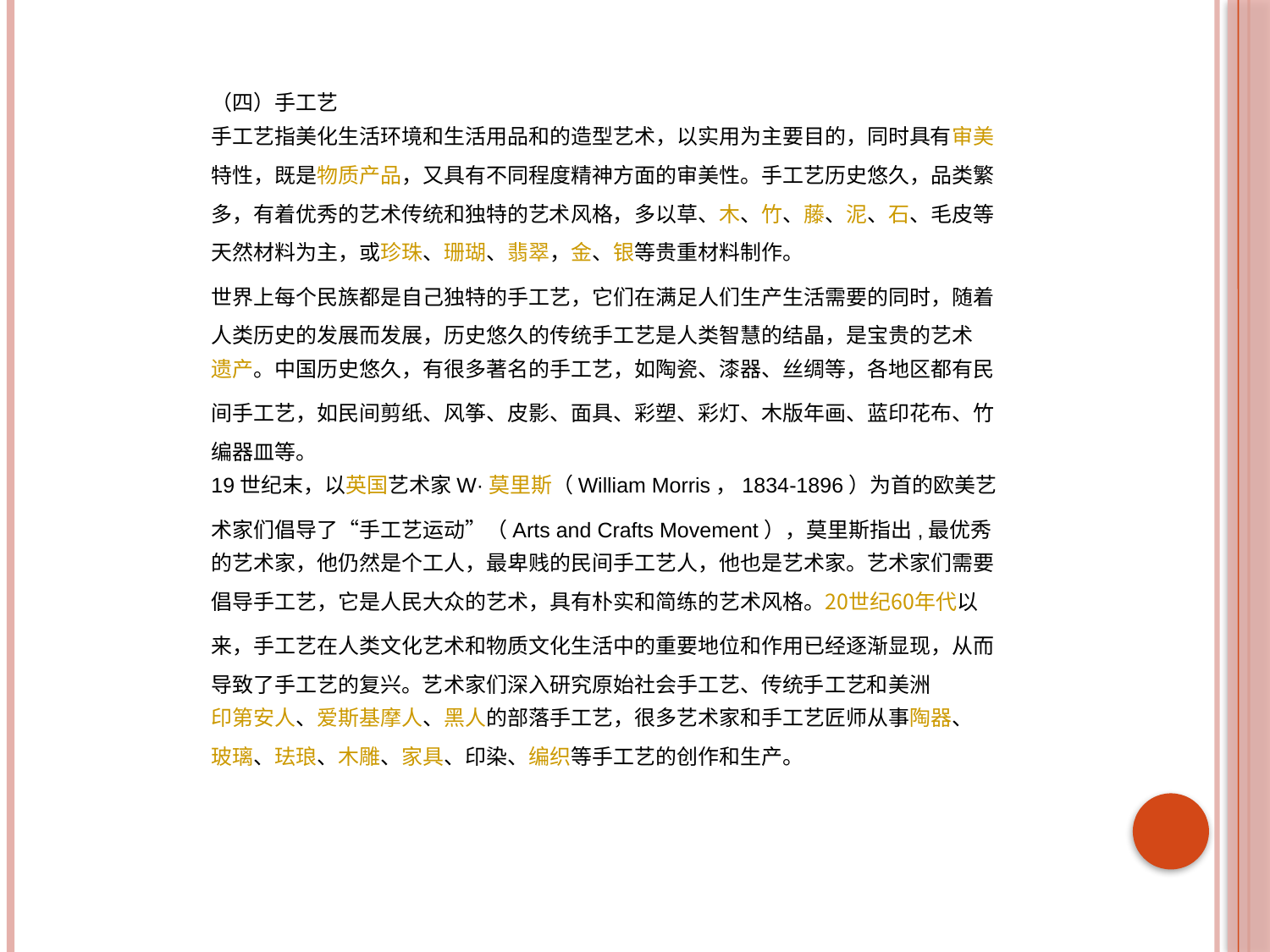

（四）手工艺
手工艺指美化生活环境和生活用品和的造型艺术，以实用为主要目的，同时具有审美特性，既是物质产品，又具有不同程度精神方面的审美性。手工艺历史悠久，品类繁多，有着优秀的艺术传统和独特的艺术风格，多以草、木、竹、藤、泥、石、毛皮等天然材料为主，或珍珠、珊瑚、翡翠，金、银等贵重材料制作。
世界上每个民族都是自己独特的手工艺，它们在满足人们生产生活需要的同时，随着人类历史的发展而发展，历史悠久的传统手工艺是人类智慧的结晶，是宝贵的艺术遗产。中国历史悠久，有很多著名的手工艺，如陶瓷、漆器、丝绸等，各地区都有民间手工艺，如民间剪纸、风筝、皮影、面具、彩塑、彩灯、木版年画、蓝印花布、竹编器皿等。
19世纪末，以英国艺术家W·莫里斯（William Morris，1834-1896）为首的欧美艺术家们倡导了“手工艺运动”（Arts and Crafts Movement），莫里斯指出,最优秀的艺术家，他仍然是个工人，最卑贱的民间手工艺人，他也是艺术家。艺术家们需要倡导手工艺，它是人民大众的艺术，具有朴实和简练的艺术风格。20世纪60年代以来，手工艺在人类文化艺术和物质文化生活中的重要地位和作用已经逐渐显现，从而导致了手工艺的复兴。艺术家们深入研究原始社会手工艺、传统手工艺和美洲印第安人、爱斯基摩人、黑人的部落手工艺，很多艺术家和手工艺匠师从事陶器、玻璃、珐琅、木雕、家具、印染、编织等手工艺的创作和生产。